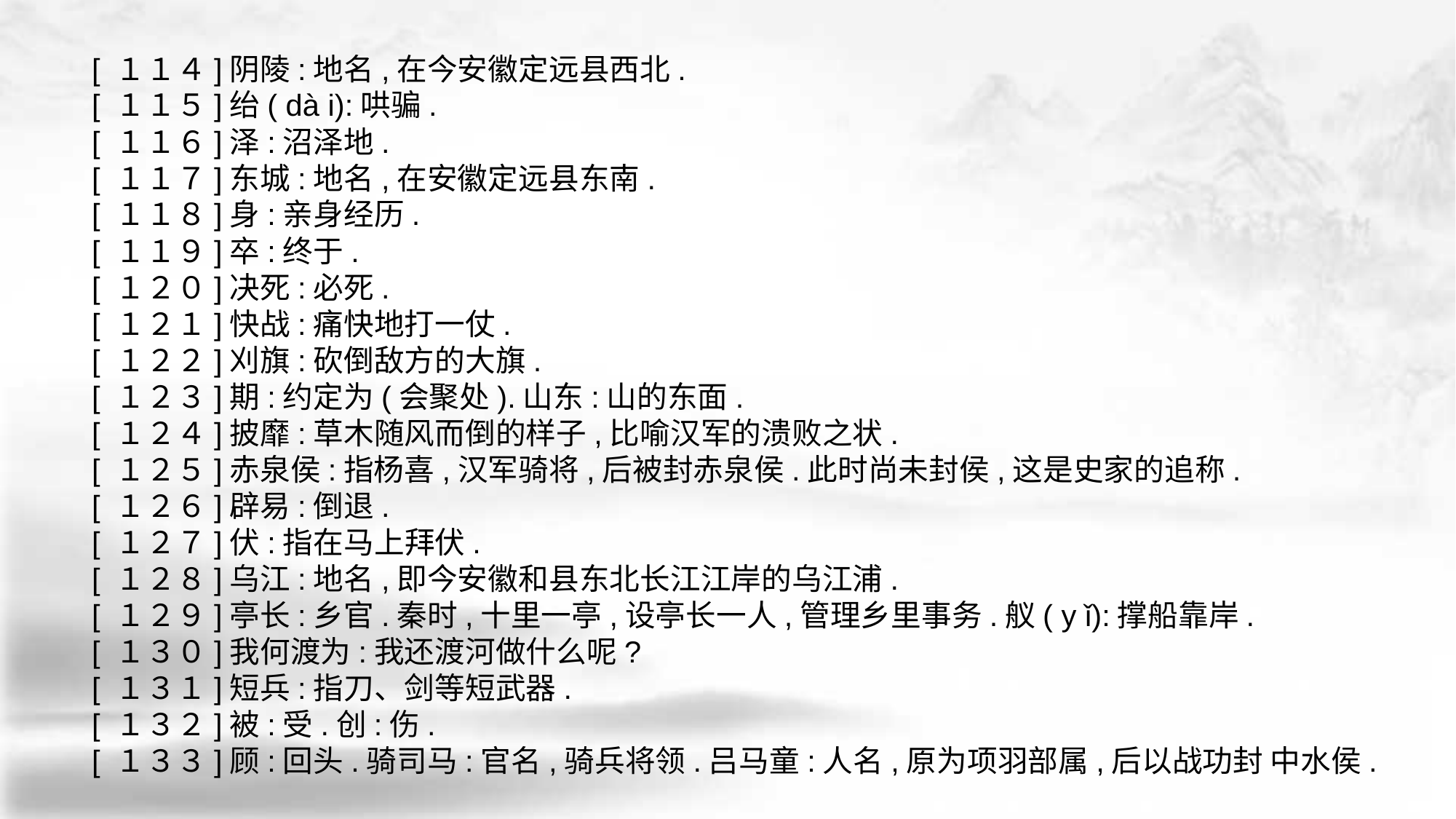

[ １１４]阴陵:地名,在今安徽定远县西北.
[ １１５]绐( dà i):哄骗.
[ １１６]泽:沼泽地.
[ １１７]东城:地名,在安徽定远县东南.
[ １１８]身:亲身经历.
[ １１９]卒:终于.
[ １２０]决死:必死.
[ １２１]快战:痛快地打一仗.
[ １２２]刈旗:砍倒敌方的大旗.
[ １２３]期:约定为(会聚处).山东:山的东面.
[ １２４]披靡:草木随风而倒的样子,比喻汉军的溃败之状.
[ １２５]赤泉侯:指杨喜,汉军骑将,后被封赤泉侯.此时尚未封侯,这是史家的追称.
[ １２６]辟易:倒退.
[ １２７]伏:指在马上拜伏.
[ １２８]乌江:地名,即今安徽和县东北长江江岸的乌江浦.
[ １２９]亭长:乡官.秦时,十里一亭,设亭长一人,管理乡里事务.舣( y ǐ):撑船靠岸.
[ １３０]我何渡为:我还渡河做什么呢?
[ １３１]短兵:指刀、剑等短武器.
[ １３２]被:受.创:伤.
[ １３３]顾:回头.骑司马:官名,骑兵将领.吕马童:人名,原为项羽部属,后以战功封 中水侯.